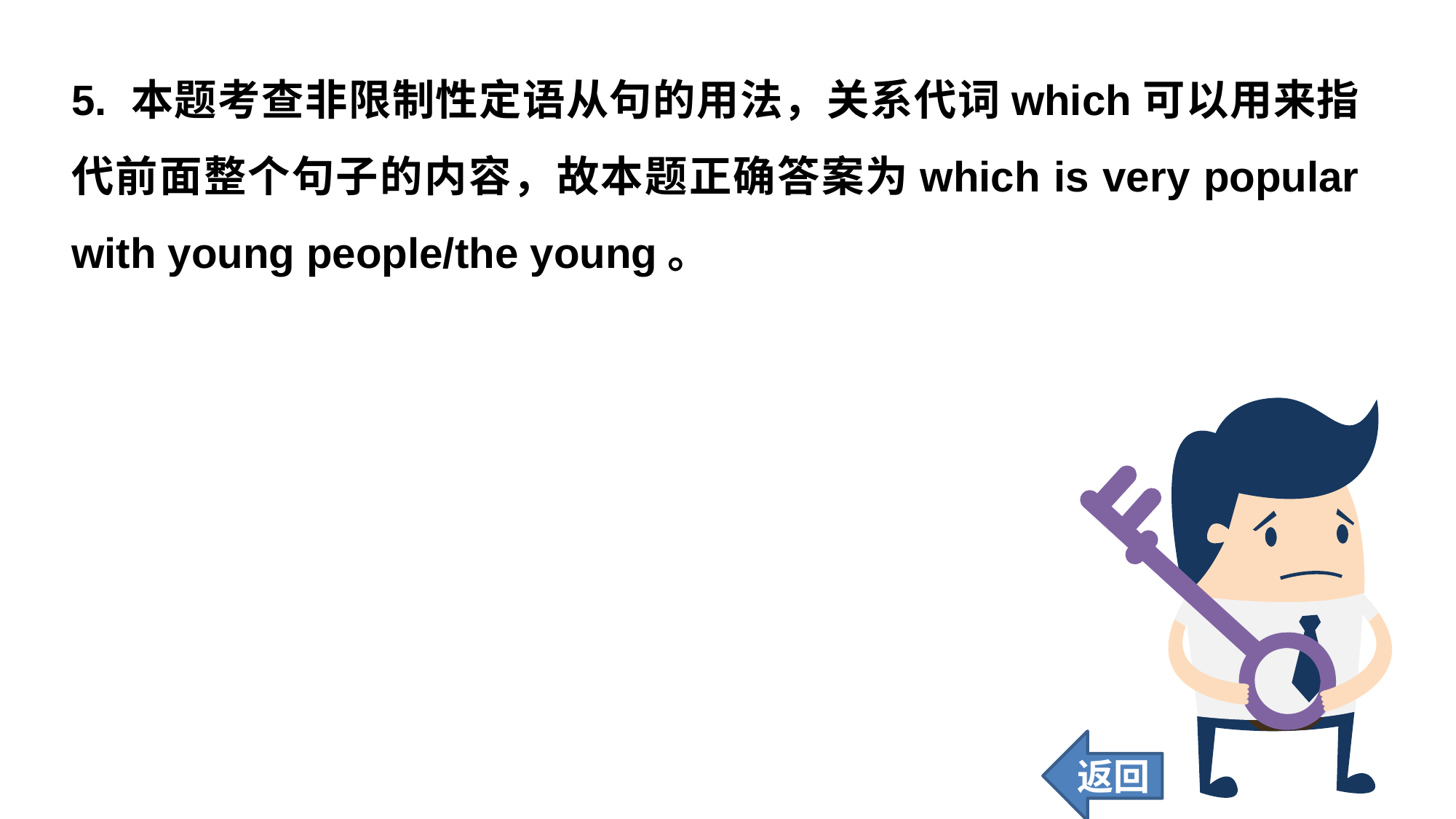

5. 本题考查非限制性定语从句的用法，关系代词which可以用来指代前面整个句子的内容，故本题正确答案为which is very popular with young people/the young。

返回
135